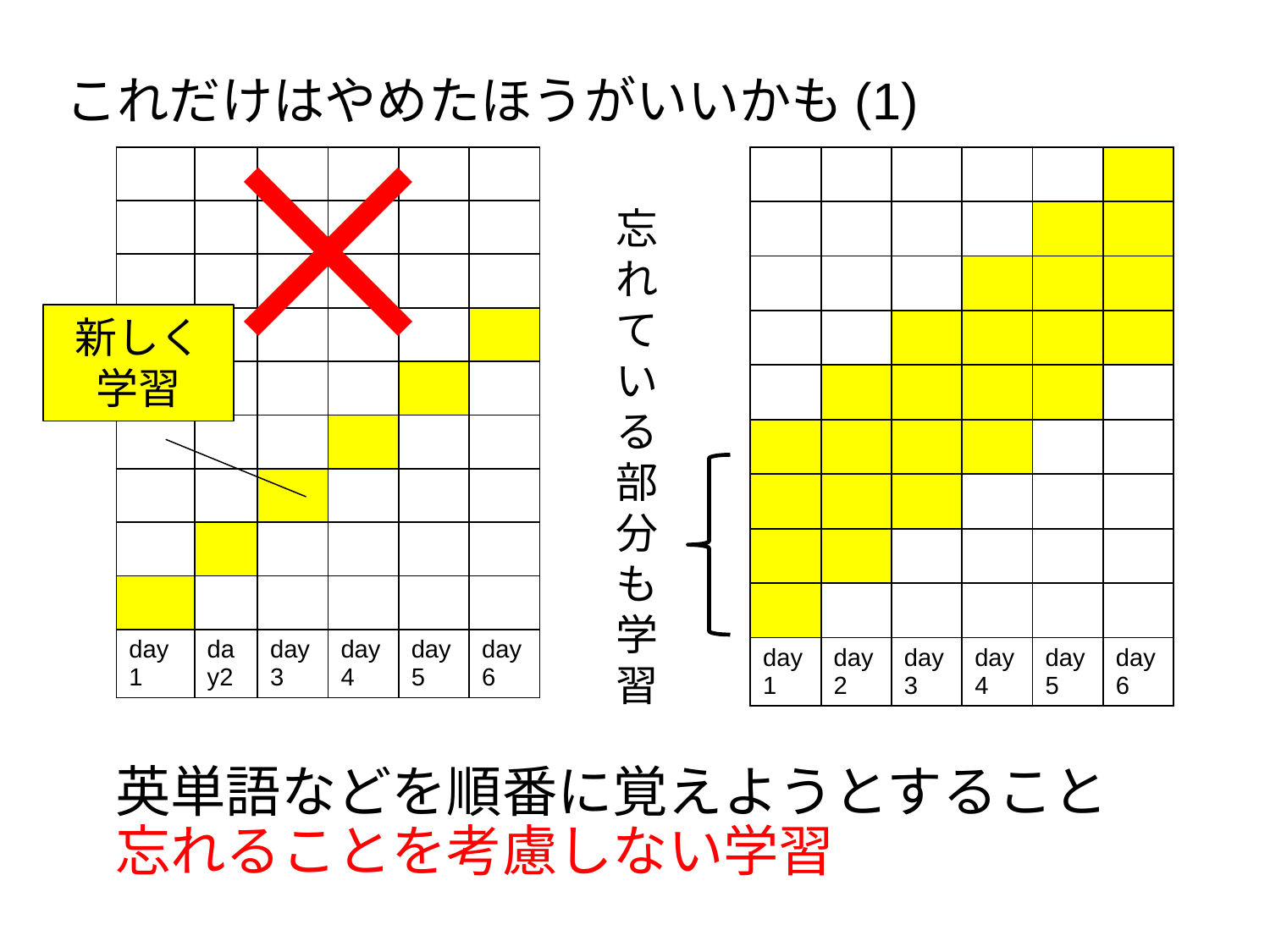

これだけはやめたほうがいいかも(1)

|  |  |  |  |  |  |
| --- | --- | --- | --- | --- | --- |
|  |  |  |  |  |  |
|  |  |  |  |  |  |
|  |  |  |  |  |  |
|  |  |  |  |  |  |
|  |  |  |  |  |  |
|  |  |  |  |  |  |
|  |  |  |  |  |  |
|  |  |  |  |  |  |
| day1 | day2 | day 3 | day 4 | day5 | day6 |
|  |  |  |  |  |  |
| --- | --- | --- | --- | --- | --- |
|  |  |  |  |  |  |
|  |  |  |  |  |  |
|  |  |  |  |  |  |
|  |  |  |  |  |  |
|  |  |  |  |  |  |
|  |  |  |  |  |  |
|  |  |  |  |  |  |
|  |  |  |  |  |  |
| day1 | day2 | day 3 | day 4 | day5 | day6 |
忘れている部分
も学習
新しく学習

英単語などを順番に覚えようとすること
忘れることを考慮しない学習